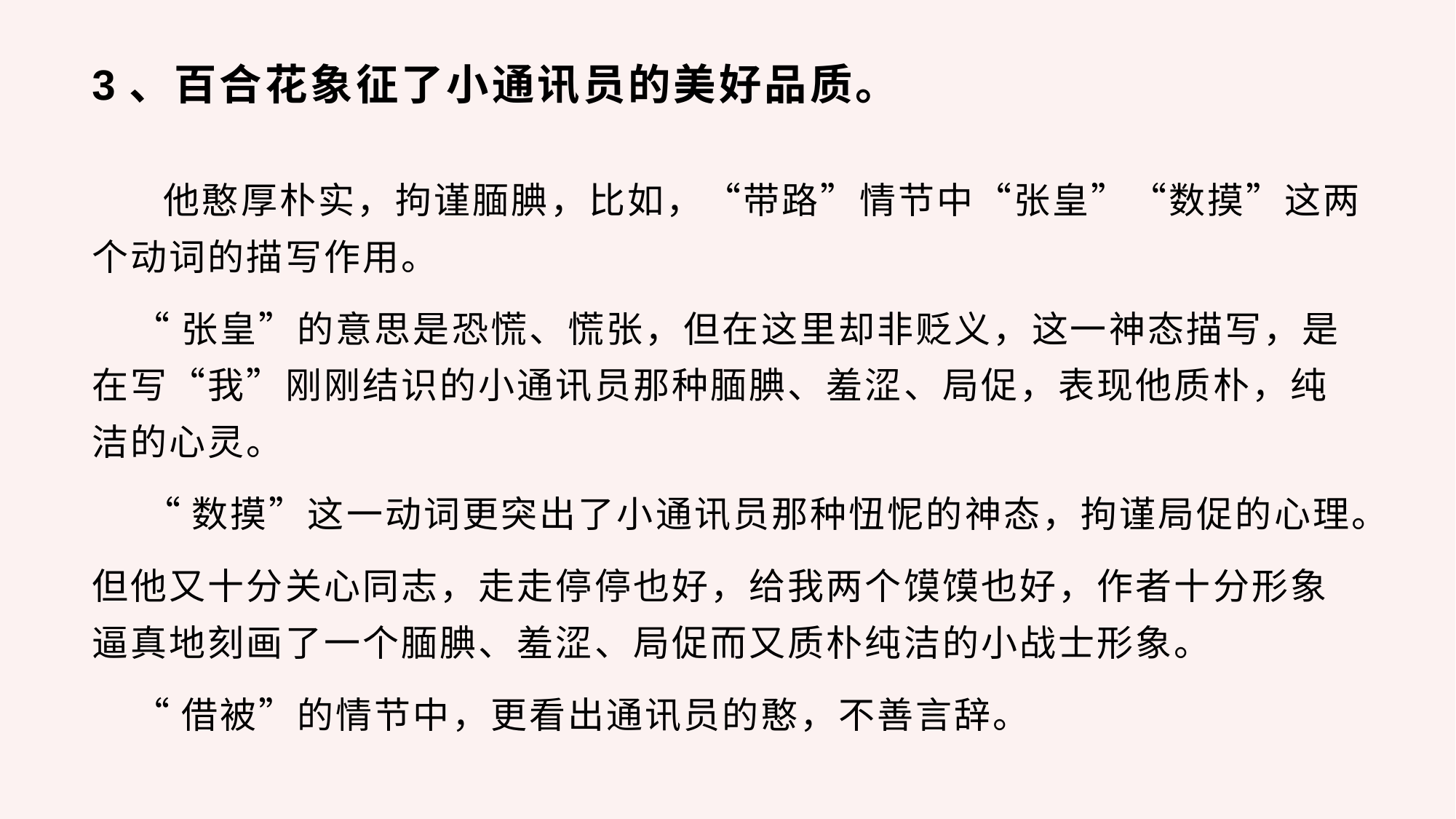

# 3、百合花象征了小通讯员的美好品质。
      他憨厚朴实，拘谨腼腆，比如，“带路”情节中“张皇”“数摸”这两个动词的描写作用。
    “张皇”的意思是恐慌、慌张，但在这里却非贬义，这一神态描写，是在写“我”刚刚结识的小通讯员那种腼腆、羞涩、局促，表现他质朴，纯洁的心灵。
     “数摸”这一动词更突出了小通讯员那种忸怩的神态，拘谨局促的心理。
但他又十分关心同志，走走停停也好，给我两个馍馍也好，作者十分形象逼真地刻画了一个腼腆、羞涩、局促而又质朴纯洁的小战士形象。
    “借被”的情节中，更看出通讯员的憨，不善言辞。